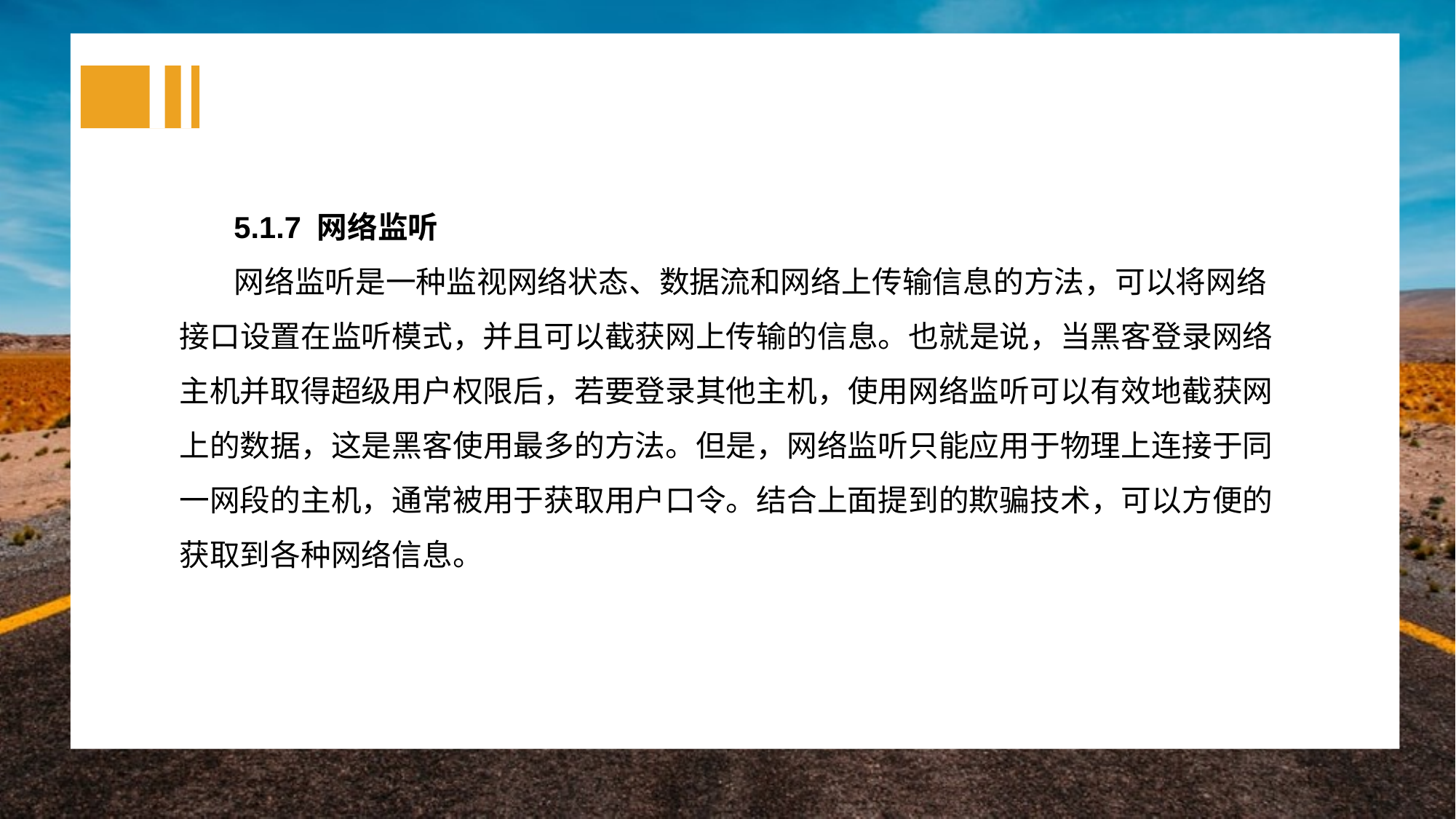

5.1.7 网络监听
网络监听是一种监视网络状态、数据流和网络上传输信息的方法，可以将网络接口设置在监听模式，并且可以截获网上传输的信息。也就是说，当黑客登录网络主机并取得超级用户权限后，若要登录其他主机，使用网络监听可以有效地截获网上的数据，这是黑客使用最多的方法。但是，网络监听只能应用于物理上连接于同一网段的主机，通常被用于获取用户口令。结合上面提到的欺骗技术，可以方便的获取到各种网络信息。